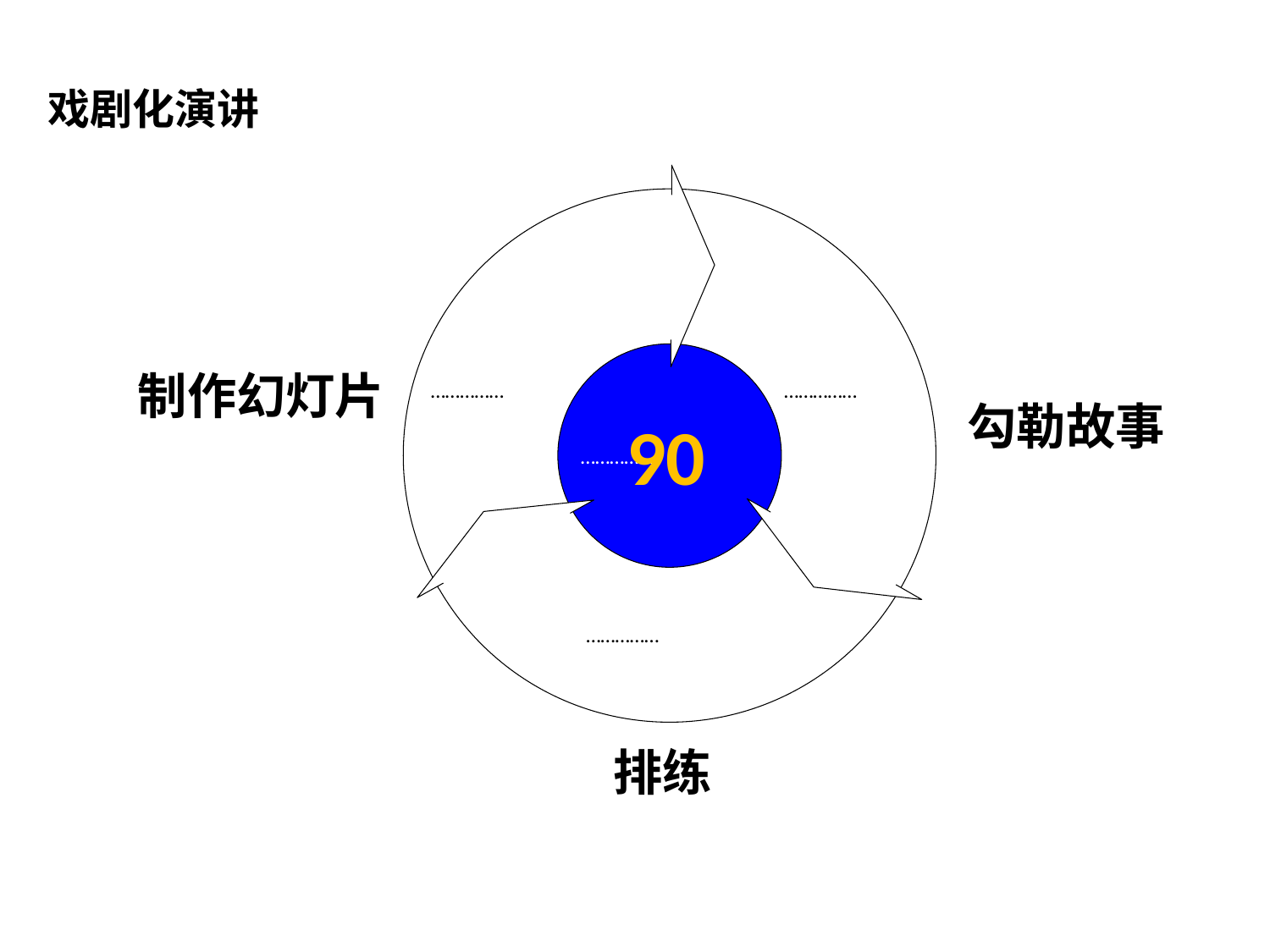

戏剧化演讲

制作幻灯片
……………
……………
勾勒故事
90

……………

……………
排练